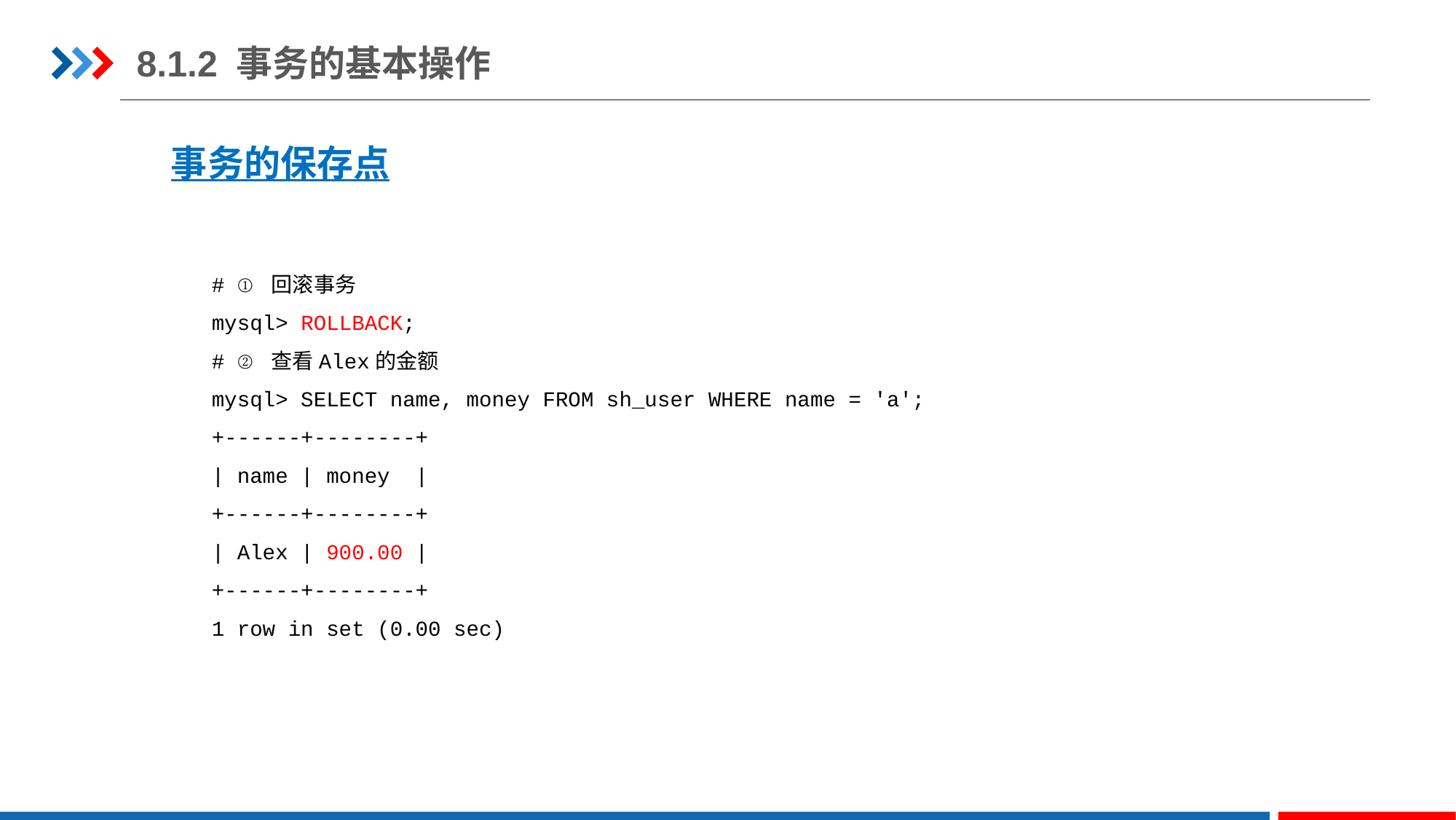

8.1.2 事务的基本操作
事务的保存点
# ① 回滚事务
mysql> ROLLBACK;
# ② 查看Alex的金额
mysql> SELECT name, money FROM sh_user WHERE name = 'a';
+------+--------+
| name | money  |
+------+--------+
| Alex | 900.00 |
+------+--------+
1 row in set (0.00 sec)